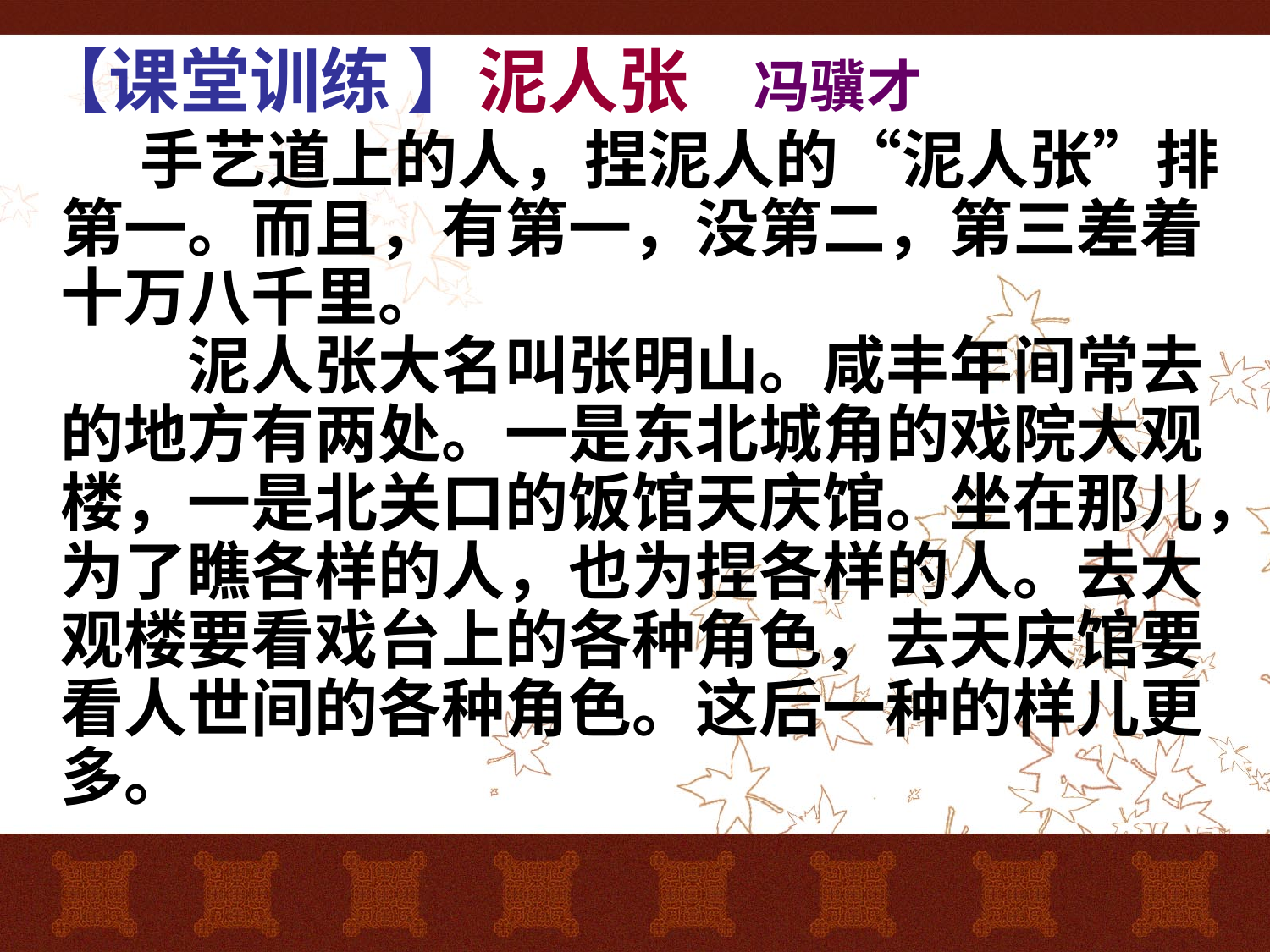

【课堂训练 】泥人张    冯骥才
         手艺道上的人，捏泥人的“泥人张”排第一。而且，有第一，没第二，第三差着十万八千里。
　　泥人张大名叫张明山。咸丰年间常去的地方有两处。一是东北城角的戏院大观楼，一是北关口的饭馆天庆馆。坐在那儿，为了瞧各样的人，也为捏各样的人。去大观楼要看戏台上的各种角色，去天庆馆要看人世间的各种角色。这后一种的样儿更多。